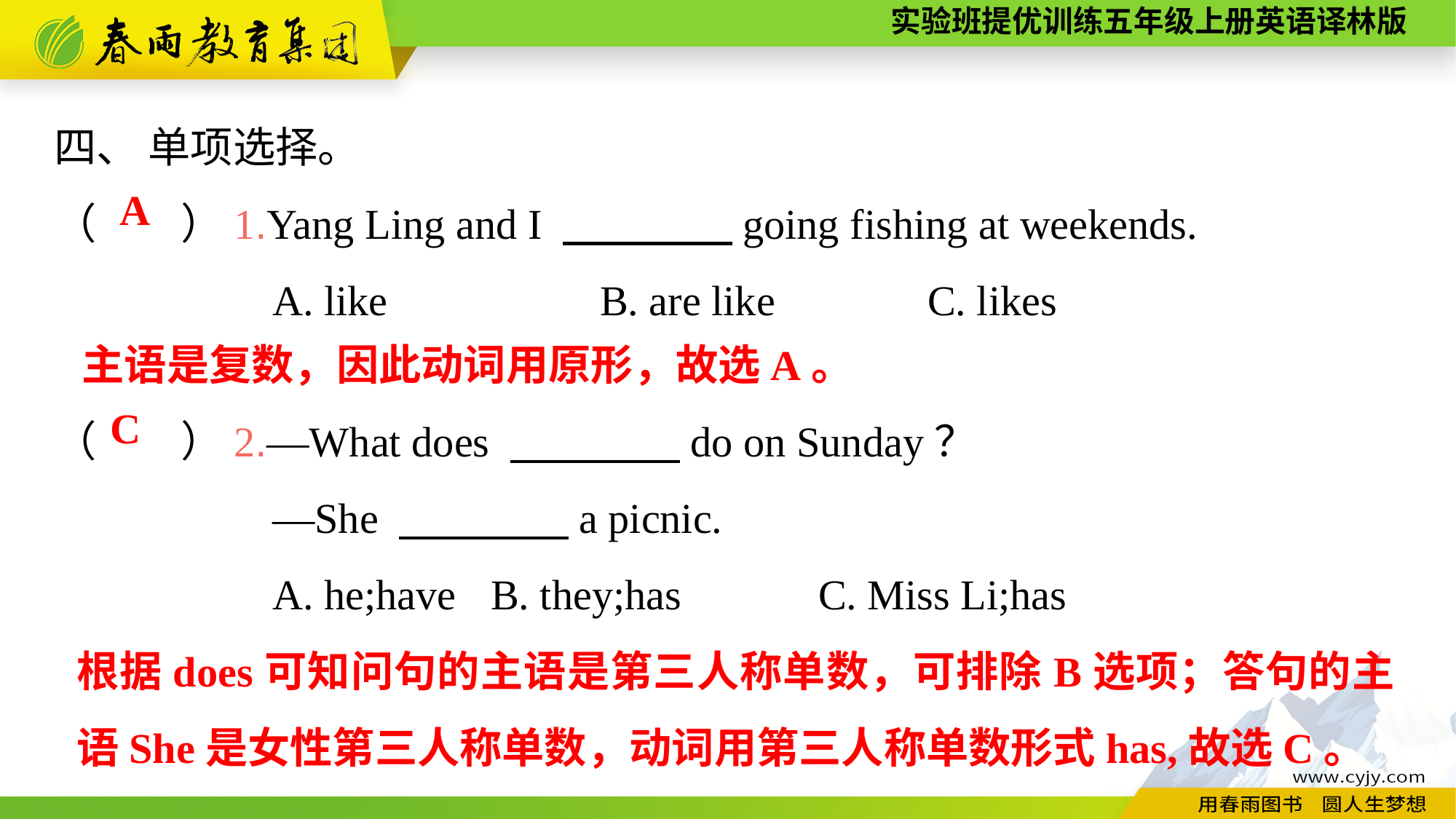

四、 单项选择。
（　　）1.Yang Ling and I 　　　　going fishing at weekends.
		A. like		B. are like		C. likes

（　　）2.—What does 　　　　do on Sunday？
		—She 　　　　a picnic.
		A. he;have	B. they;has		C. Miss Li;has
A
主语是复数，因此动词用原形，故选A。
C
根据does可知问句的主语是第三人称单数，可排除B选项；答句的主语She是女性第三人称单数，动词用第三人称单数形式has,故选C。